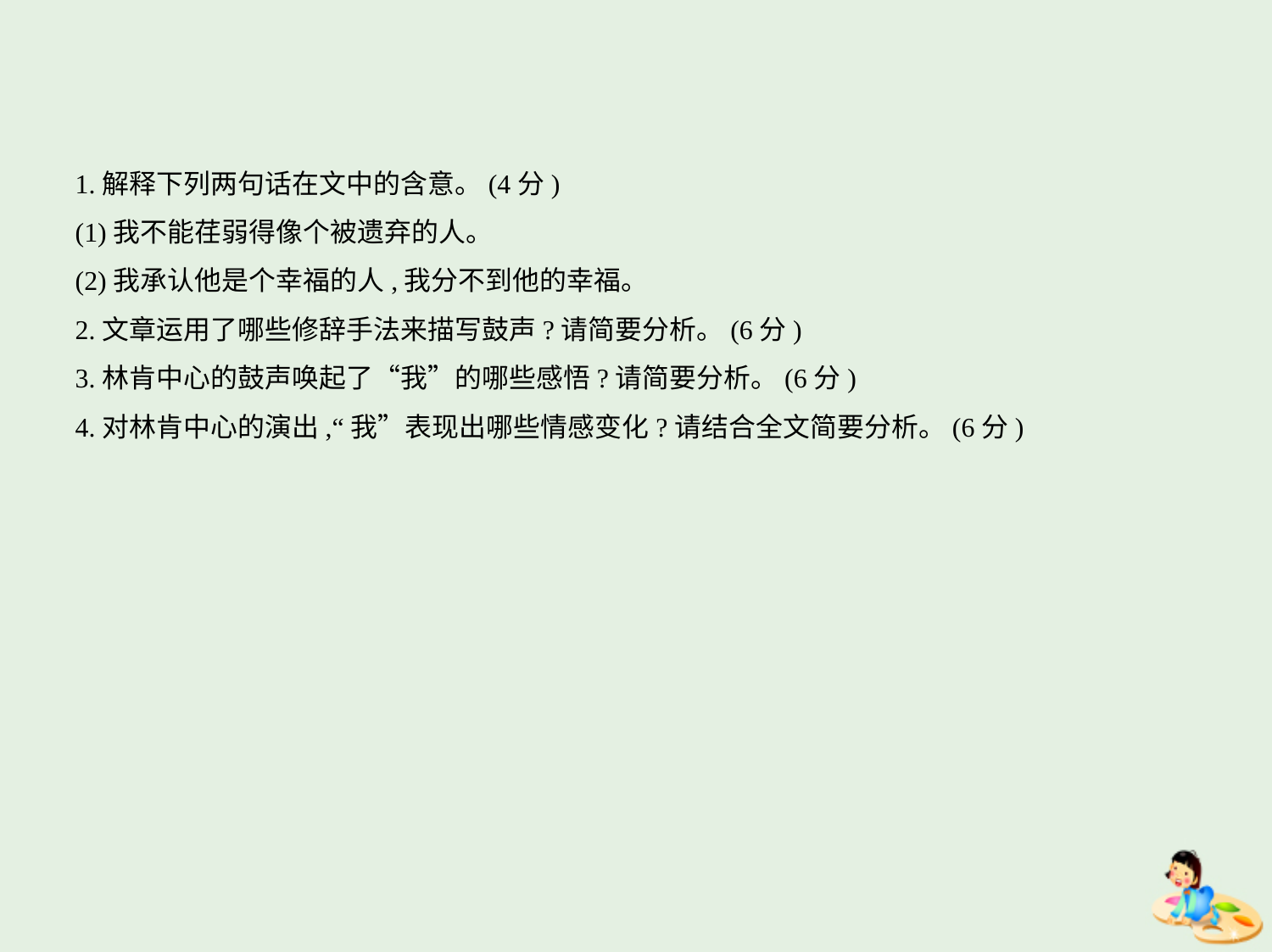

1.解释下列两句话在文中的含意。(4分)
(1)我不能荏弱得像个被遗弃的人。
(2)我承认他是个幸福的人,我分不到他的幸福。
2.文章运用了哪些修辞手法来描写鼓声?请简要分析。(6分)
3.林肯中心的鼓声唤起了“我”的哪些感悟?请简要分析。(6分)
4.对林肯中心的演出,“我”表现出哪些情感变化?请结合全文简要分析。(6分)